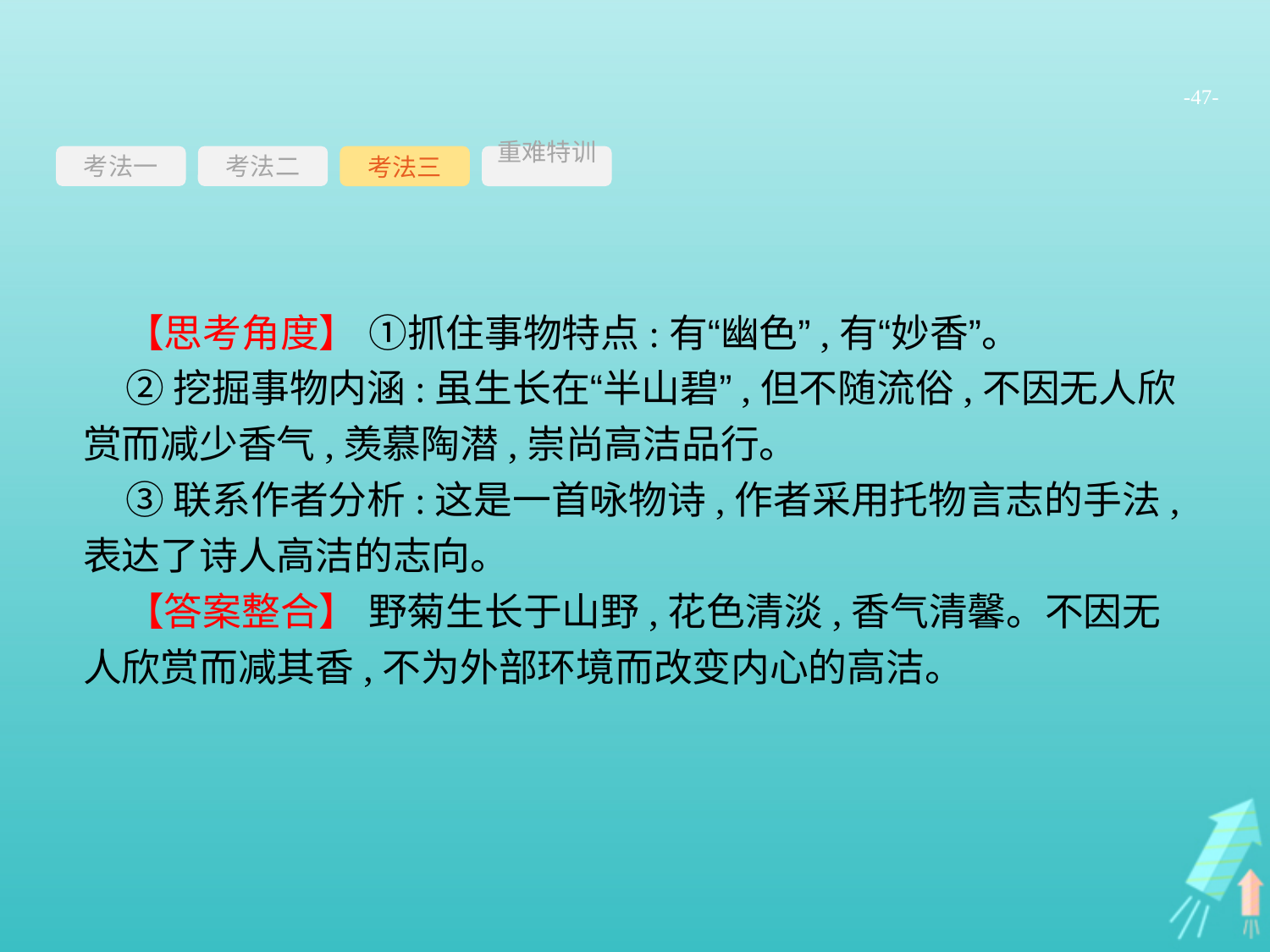

-47-
考法一
考法三
重难特训
考法二
【思考角度】 ①抓住事物特点:有“幽色”,有“妙香”。
②挖掘事物内涵:虽生长在“半山碧”,但不随流俗,不因无人欣赏而减少香气,羡慕陶潜,崇尚高洁品行。
③联系作者分析:这是一首咏物诗,作者采用托物言志的手法,表达了诗人高洁的志向。
【答案整合】 野菊生长于山野,花色清淡,香气清馨。不因无人欣赏而减其香,不为外部环境而改变内心的高洁。